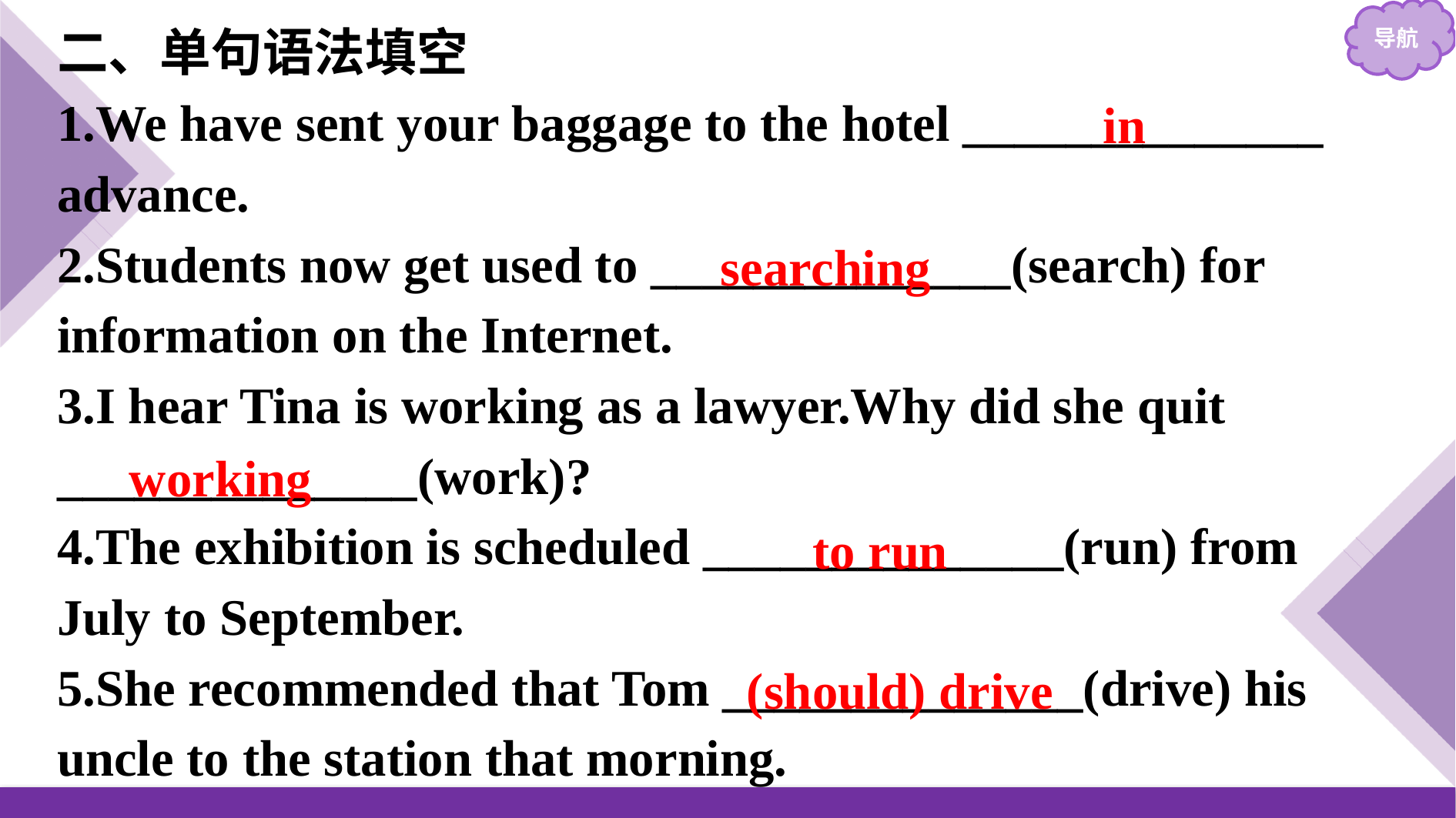

二、单句语法填空
1.We have sent your baggage to the hotel ______________ advance.
2.Students now get used to ______________(search) for information on the Internet.
3.I hear Tina is working as a lawyer.Why did she quit ______________(work)?
4.The exhibition is scheduled ______________(run) from July to September.
5.She recommended that Tom ______________(drive) his uncle to the station that morning.
in
searching
working
to run
(should) drive